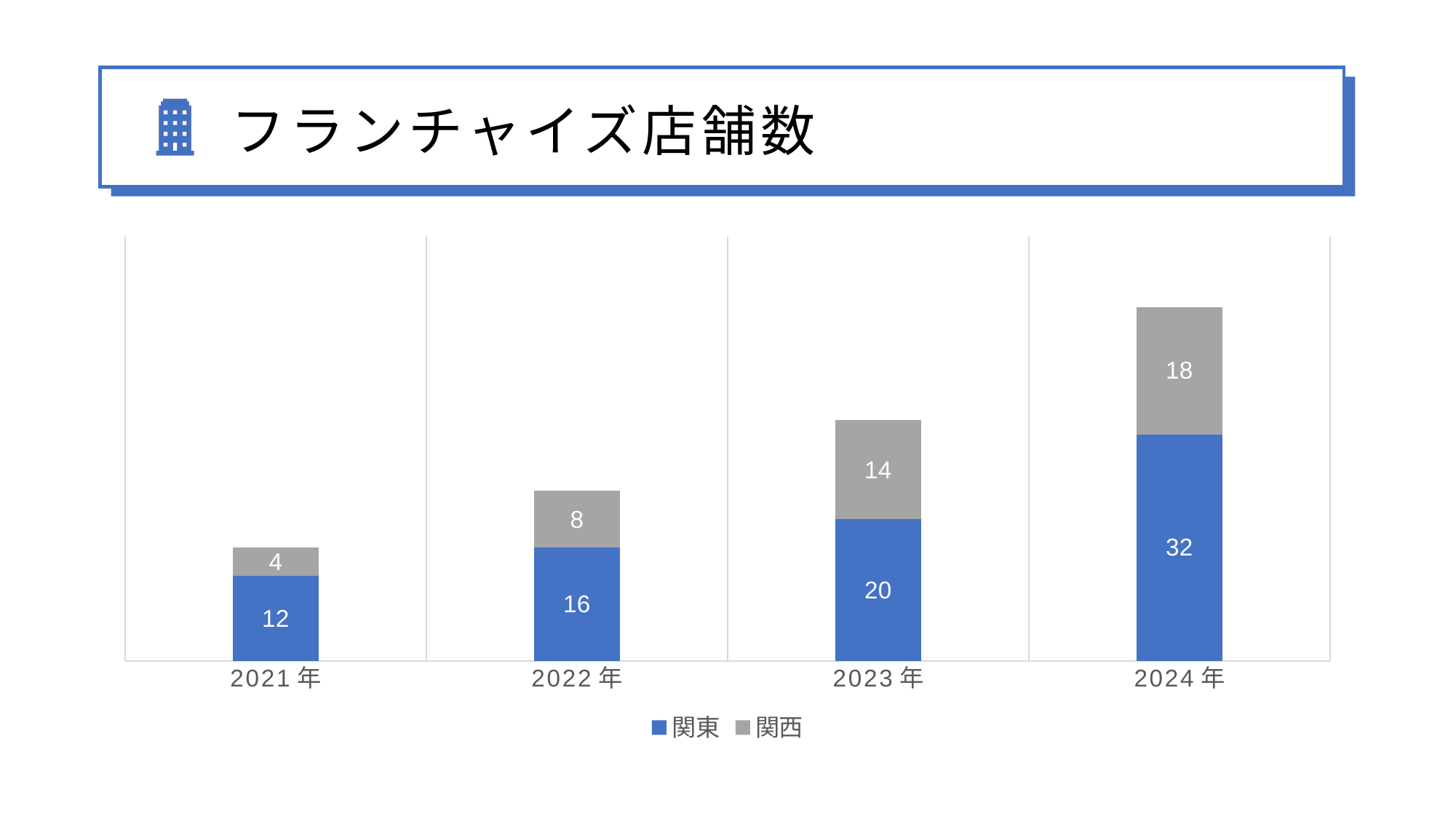

# フランチャイズ店舗数

### Chart

| Category | 関東 | 関西 |
|---|---|---|
| 2021年 | 12.0 | 4.0 |
| 2022年 | 16.0 | 8.0 |
| 2023年 | 20.0 | 14.0 |
| 2024年 | 32.0 | 18.0 |